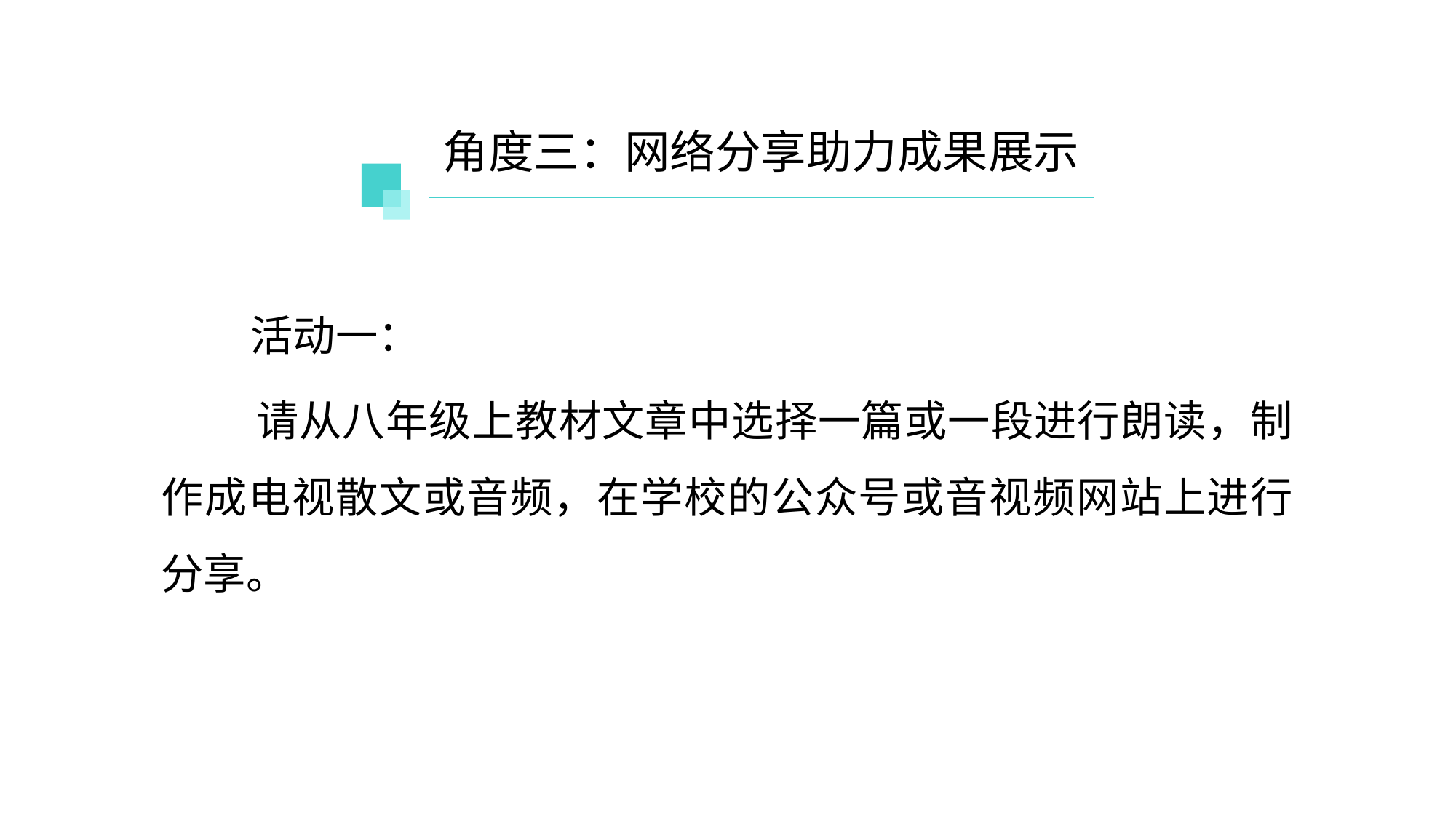

角度三：网络分享助力成果展示

     活动一：
     请从八年级上教材文章中选择一篇或一段进行朗读，制作成电视散文或音频，在学校的公众号或音视频网站上进行分享。